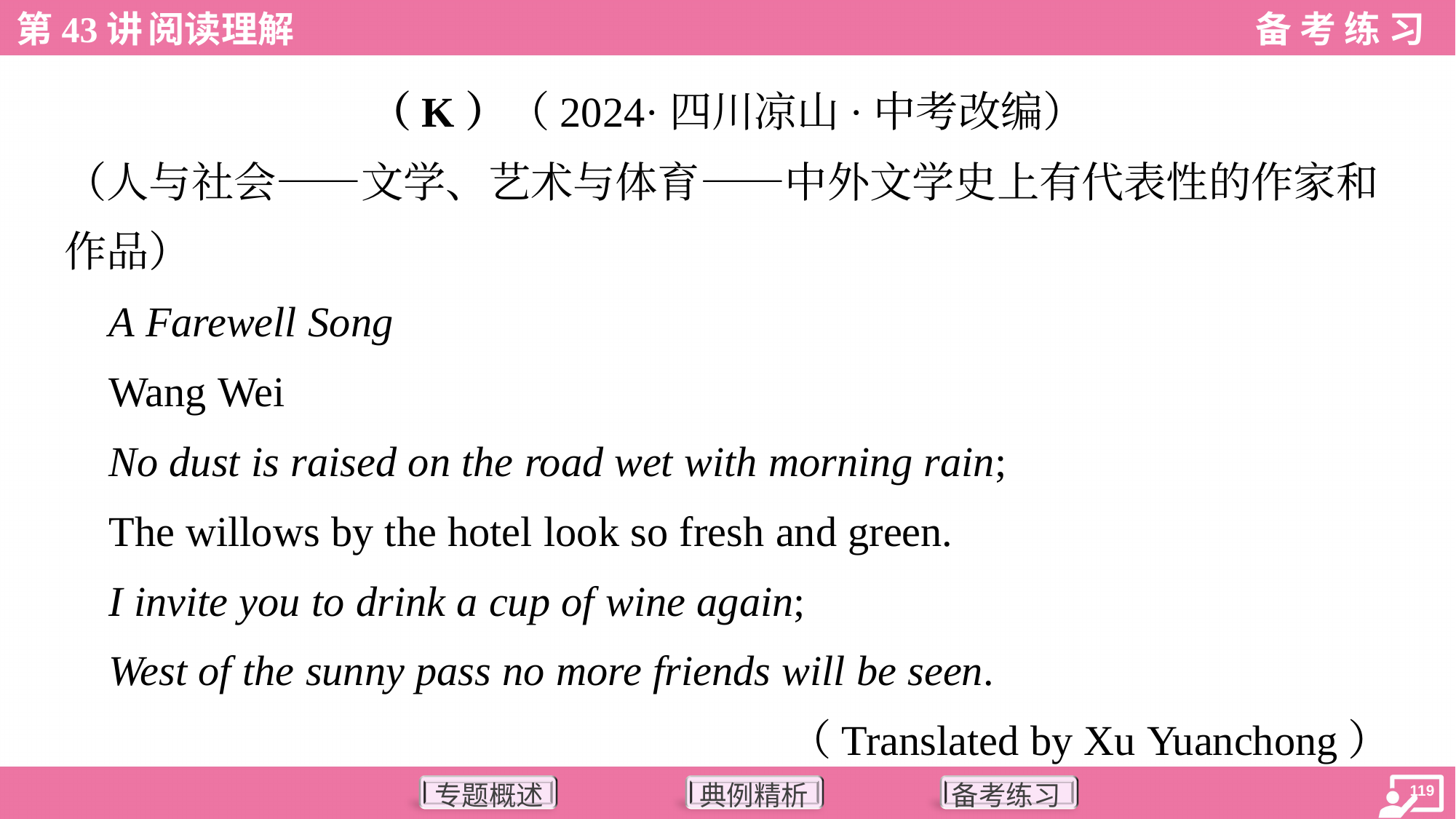

（K）（2024·四川凉山·中考改编）
（人与社会——文学、艺术与体育——中外文学史上有代表性的作家和
作品）
    A Farewell Song
    Wang Wei
    No dust is raised on the road wet with morning rain;
    The willows by the hotel look so fresh and green.
    I invite you to drink a cup of wine again;
    West of the sunny pass no more friends will be seen.
（Translated by Xu Yuanchong）